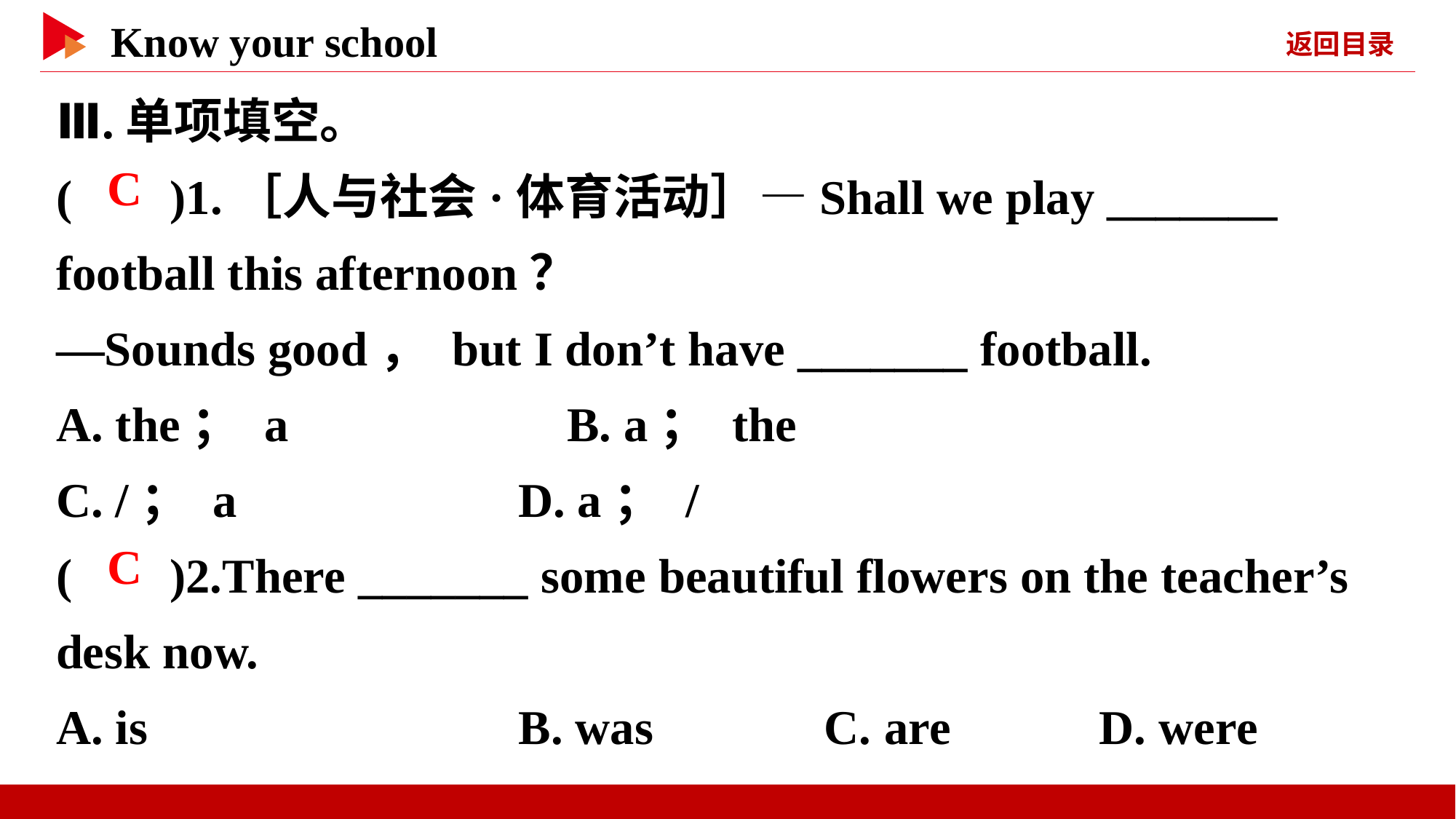

Ⅲ.单项填空。
(        )1.［人与社会·体育活动］—Shall we play _______ football this afternoon？
—Sounds good， but I don’t have _______ football.
A. the； a 　　　　　B. a； the
C. /； a	                    D. a； /
(        )2.There _______ some beautiful flowers on the teacher’s desk now.
A. is	                             B. was              C. are	     D. were
   C
   C